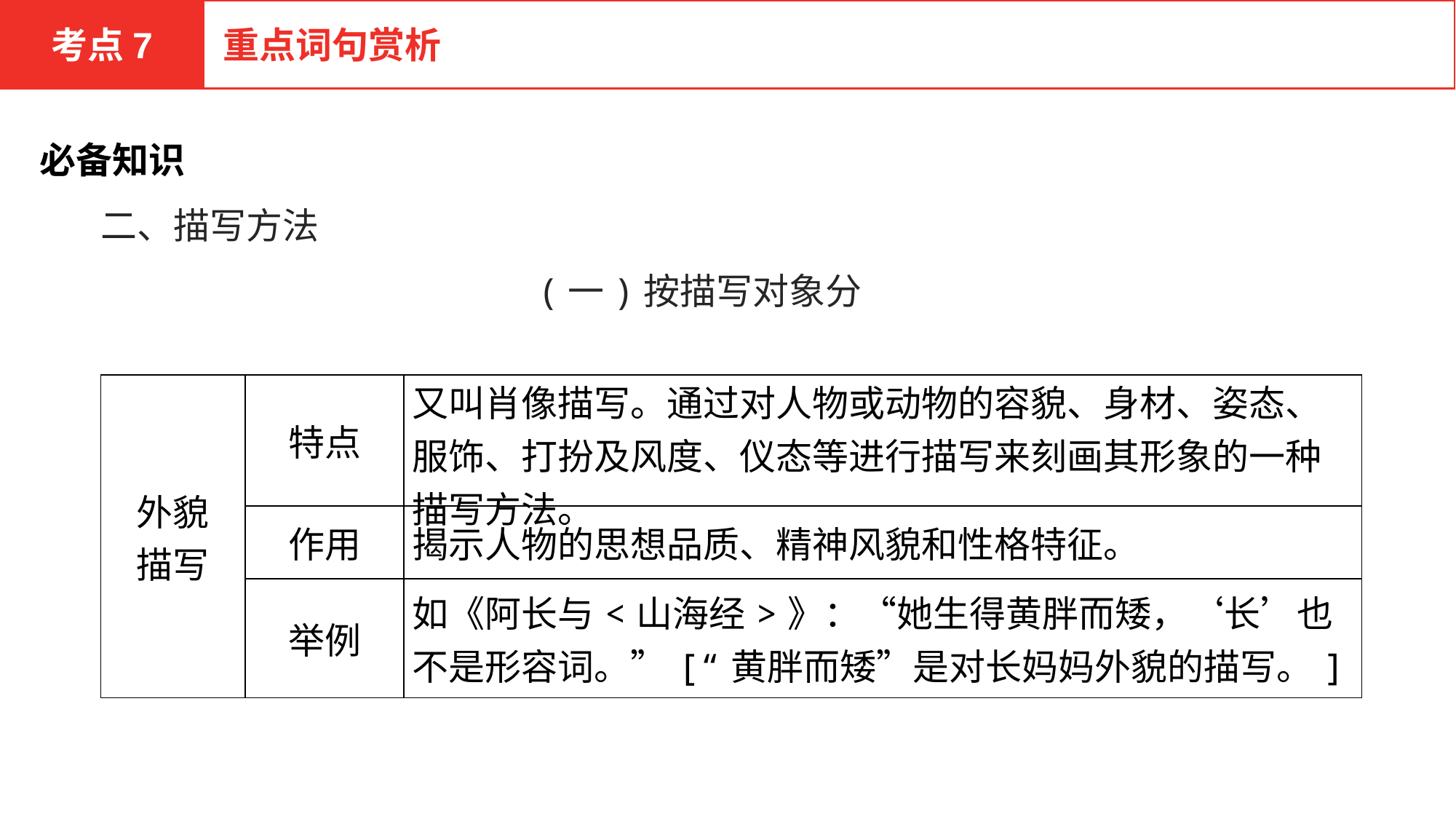

考点7
重点词句赏析
必备知识
二、描写方法
(一)按描写对象分

| 外貌 描写 | 特点 | 又叫肖像描写。通过对人物或动物的容貌、身材、姿态、服饰、打扮及风度、仪态等进行描写来刻画其形象的一种描写方法。 |
| --- | --- | --- |
|  | 作用 | 揭示人物的思想品质、精神风貌和性格特征。 |
|  | 举例 | 如《阿长与<山海经>》：“她生得黄胖而矮，‘长’也不是形容词。”[“黄胖而矮”是对长妈妈外貌的描写。] |